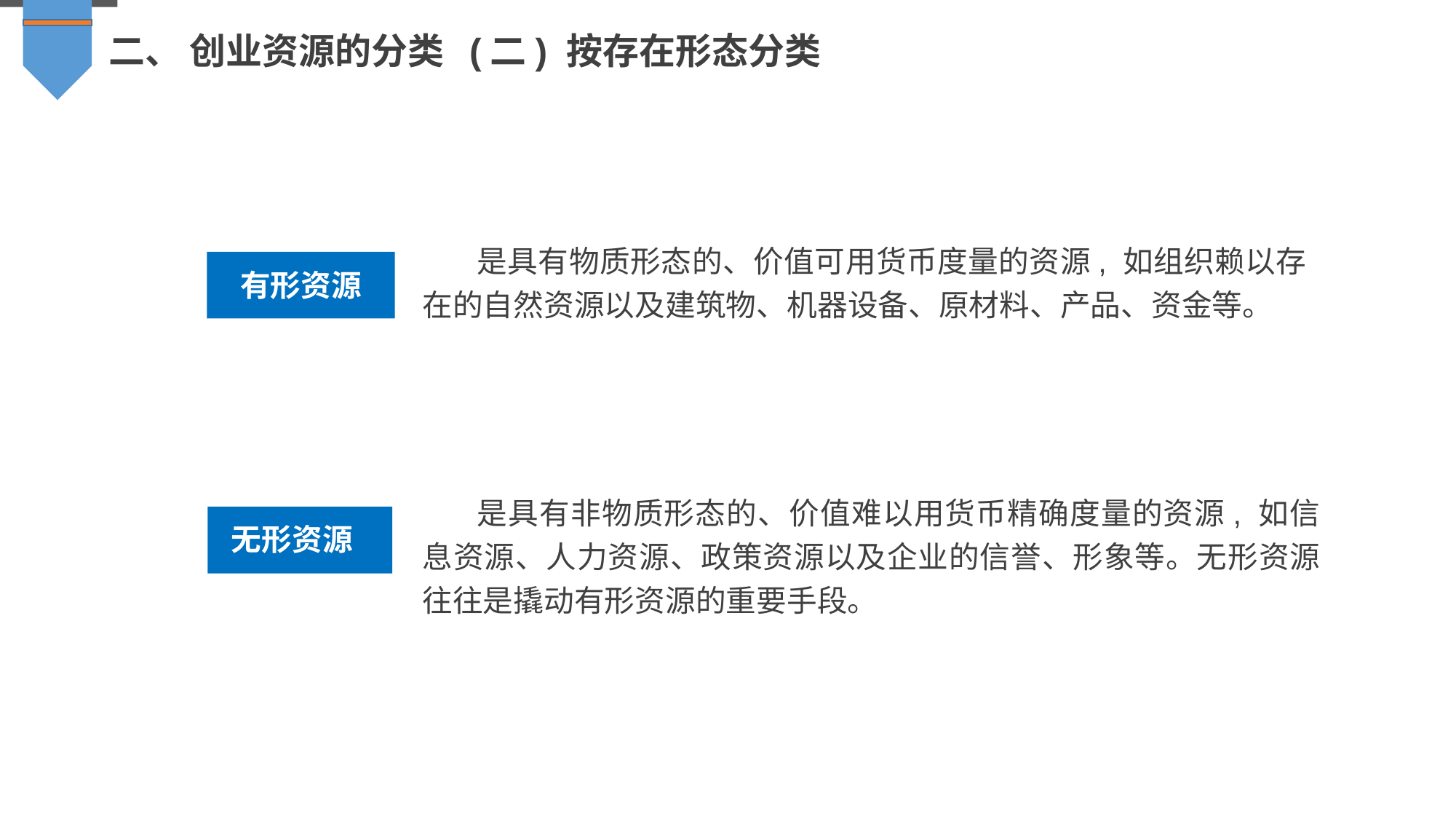

二、 创业资源的分类  (二) 按存在形态分类
是具有物质形态的、价值可用货币度量的资源, 如组织赖以存在的自然资源以及建筑物、机器设备、原材料、产品、资金等。

有形资源
是具有非物质形态的、价值难以用货币精确度量的资源, 如信息资源、人力资源、政策资源以及企业的信誉、形象等。无形资源往往是撬动有形资源的重要手段。

无形资源